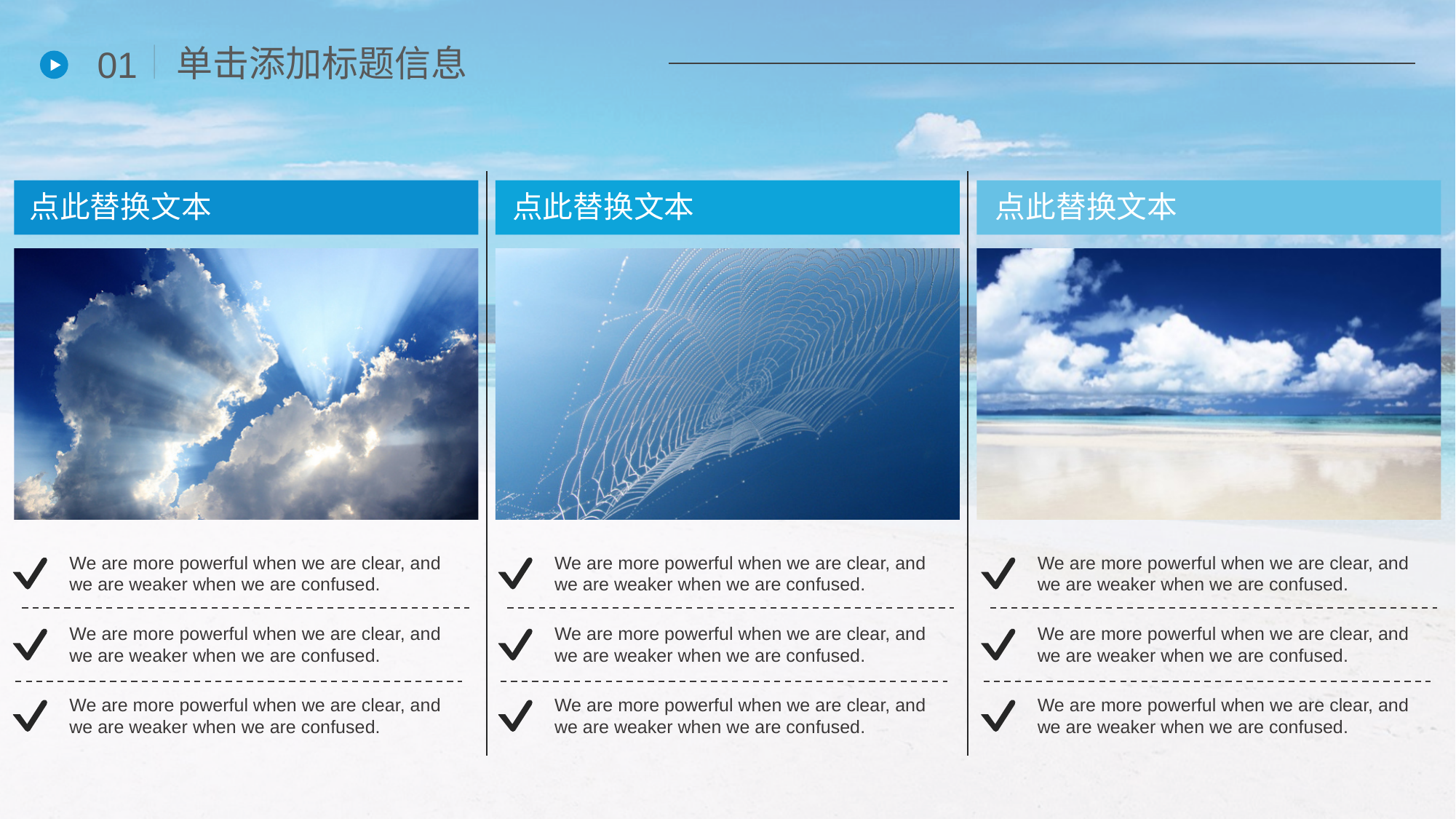

单击添加标题信息
01

点此替换文本

点此替换文本

点此替换文本

We are more powerful when we are clear, and we are weaker when we are confused.

We are more powerful when we are clear, and we are weaker when we are confused.

We are more powerful when we are clear, and we are weaker when we are confused.

We are more powerful when we are clear, and we are weaker when we are confused.

We are more powerful when we are clear, and we are weaker when we are confused.

We are more powerful when we are clear, and we are weaker when we are confused.

We are more powerful when we are clear, and we are weaker when we are confused.

We are more powerful when we are clear, and we are weaker when we are confused.

We are more powerful when we are clear, and we are weaker when we are confused.